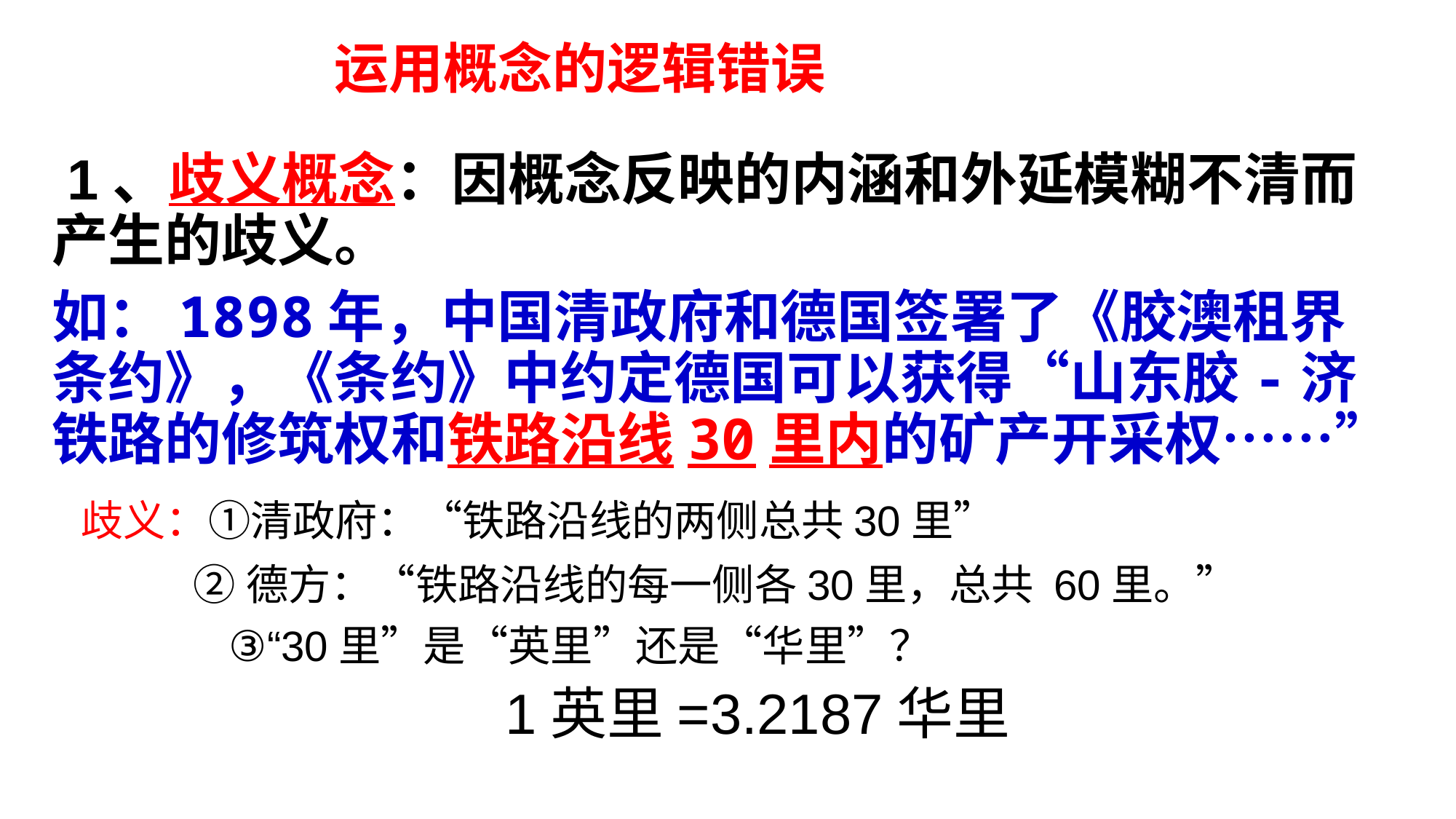

运用概念的逻辑错误
 1、歧义概念：因概念反映的内涵和外延模糊不清而产生的歧义。
如：1898年，中国清政府和德国签署了《胶澳租界条约》，《条约》中约定德国可以获得“山东胶-济铁路的修筑权和铁路沿线30里内的矿产开采权……”
 歧义：①清政府：“铁路沿线的两侧总共30里”
               ②德方：“铁路沿线的每一侧各30里，总共 60里。”
               ③“30里”是“英里”还是“华里”？
                             1英里=3.2187华里